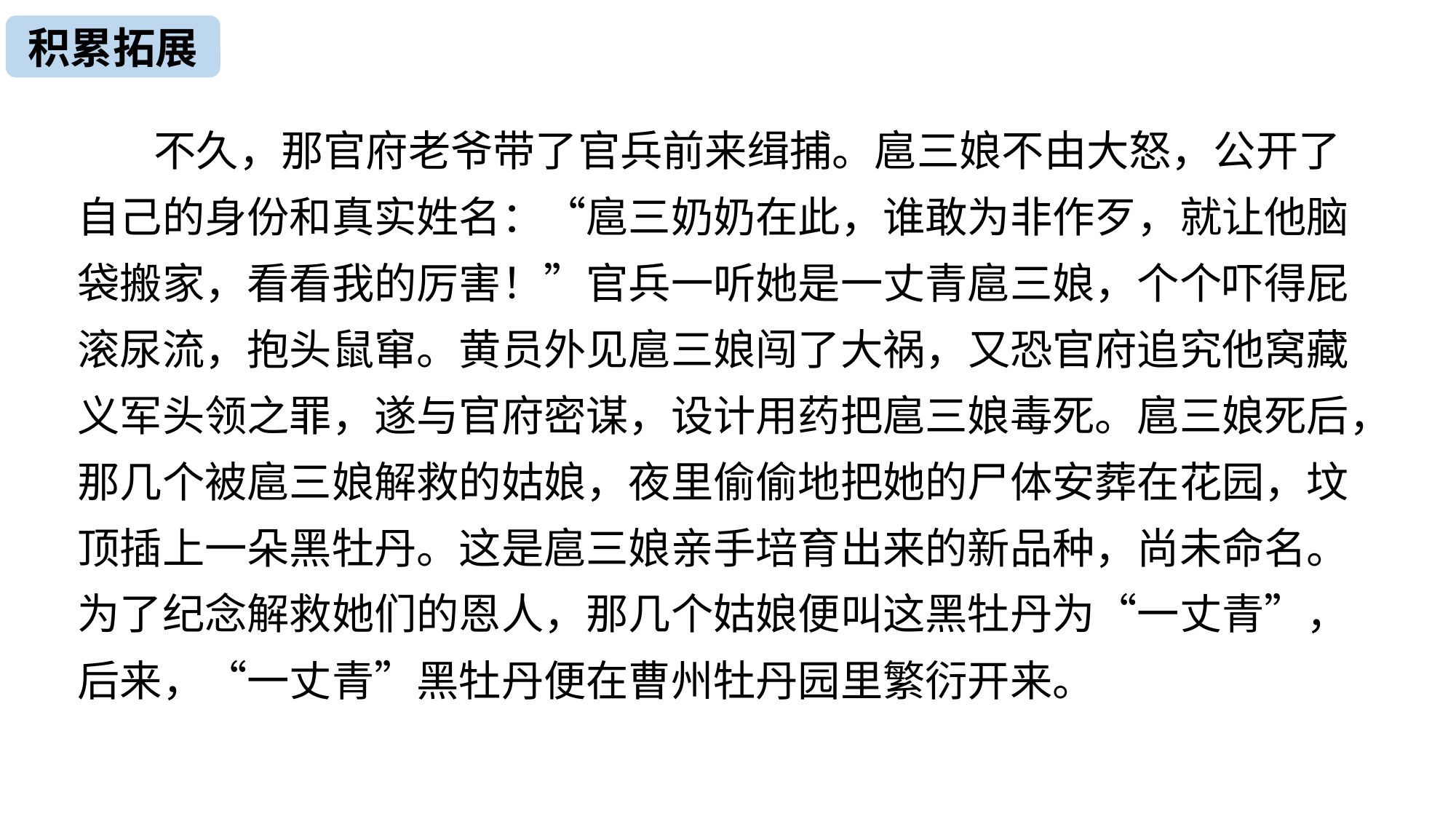

积累拓展
       不久，那官府老爷带了官兵前来缉捕。扈三娘不由大怒，公开了自己的身份和真实姓名：“扈三奶奶在此，谁敢为非作歹，就让他脑袋搬家，看看我的厉害！”官兵一听她是一丈青扈三娘，个个吓得屁滚尿流，抱头鼠窜。黄员外见扈三娘闯了大祸，又恐官府追究他窝藏义军头领之罪，遂与官府密谋，设计用药把扈三娘毒死。扈三娘死后，那几个被扈三娘解救的姑娘，夜里偷偷地把她的尸体安葬在花园，坟顶插上一朵黑牡丹。这是扈三娘亲手培育出来的新品种，尚未命名。为了纪念解救她们的恩人，那几个姑娘便叫这黑牡丹为“一丈青”，后来，“一丈青”黑牡丹便在曹州牡丹园里繁衍开来。